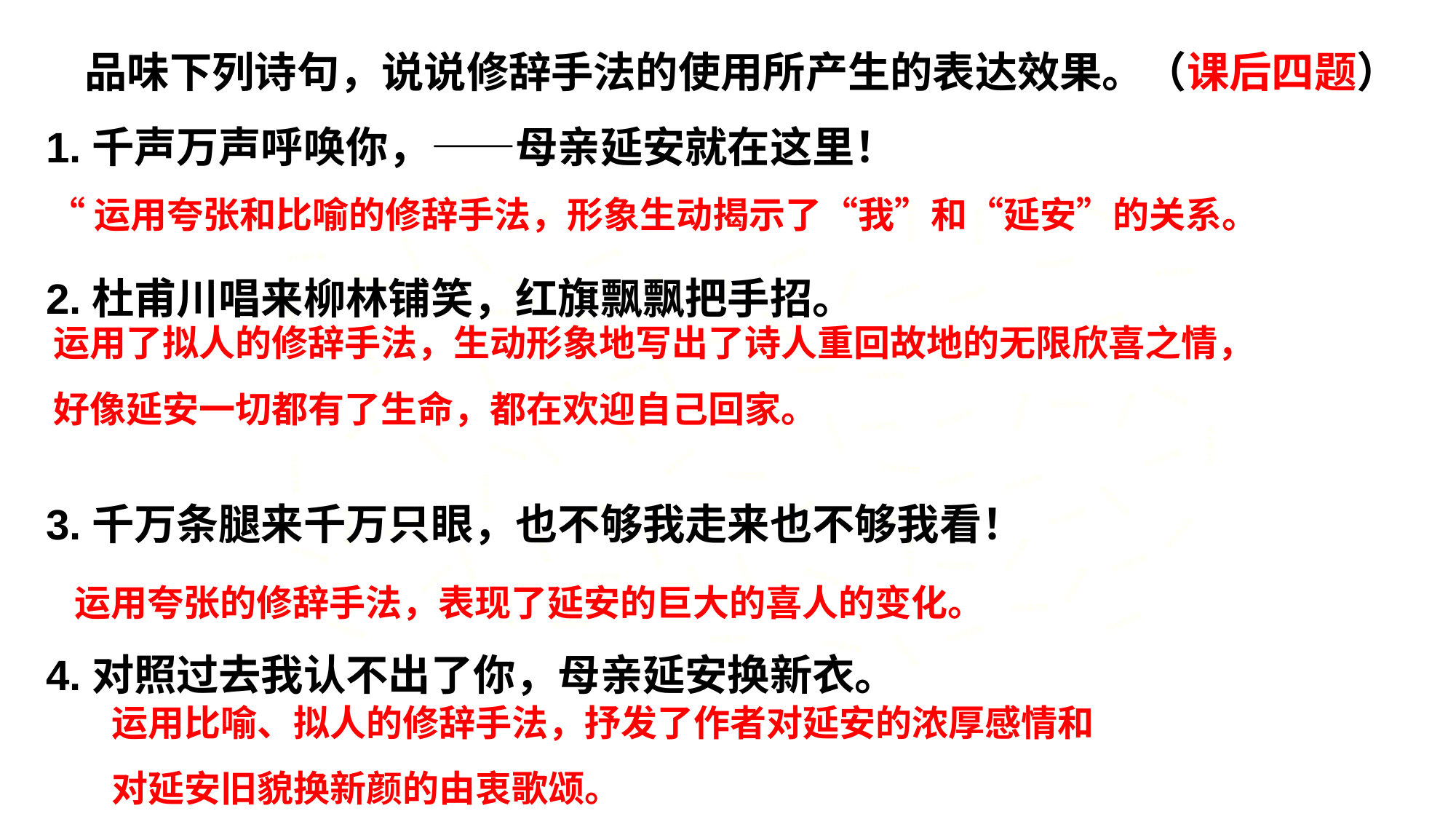

品味下列诗句，说说修辞手法的使用所产生的表达效果。（课后四题）
1.千声万声呼唤你，——母亲延安就在这里！

2.杜甫川唱来柳林铺笑，红旗飘飘把手招。

3.千万条腿来千万只眼，也不够我走来也不够我看！

4.对照过去我认不出了你，母亲延安换新衣。
“运用夸张和比喻的修辞手法，形象生动揭示了“我”和“延安”的关系。
状元成才路
状元成才路
状元成才路
状元成才路
状元成才路
状元成才路
状元成才路
状元成才路
状元成才路
状元成才路
状元成才路
状元成才路
状元成才路
状元成才路
状元成才路
状元成才路
状元成才路
状元成才路
状元成才路
状元成才路
状元成才路
状元成才路
状元成才路
状元成才路
运用了拟人的修辞手法，生动形象地写出了诗人重回故地的无限欣喜之情，
好像延安一切都有了生命，都在欢迎自己回家。
状元成才路
状元成才路
状元成才路
状元成才路
状元成才路
状元成才路
状元成才路
状元成才路
状元成才路
状元成才路
状元成才路
状元成才路
状元成才路
状元成才路
状元成才路
状元成才路
状元成才路
状元成才路
状元成才路
状元成才路
状元成才路
状元成才路
状元成才路
状元成才路
状元成才路
状元成才路
状元成才路
状元成才路
状元成才路
状元成才路
状元成才路
状元成才路
状元成才路
状元成才路
状元成才路
状元成才路
状元成才路
状元成才路
状元成才路
状元成才路
状元成才路
状元成才路
状元成才路
状元成才路
状元成才路
状元成才路
状元成才路
状元成才路
状元成才路
状元成才路
状元成才路
状元成才路
状元成才路
状元成才路
状元成才路
状元成才路
状元成才路
状元成才路
状元成才路
状元成才路
状元成才路
运用夸张的修辞手法，表现了延安的巨大的喜人的变化。
状元成才路
状元成才路
状元成才路
状元成才路
状元成才路
状元成才路
状元成才路
状元成才路
状元成才路
状元成才路
状元成才路
状元成才路
状元成才路
状元成才路
状元成才路
运用比喻、拟人的修辞手法，抒发了作者对延安的浓厚感情和
对延安旧貌换新颜的由衷歌颂。